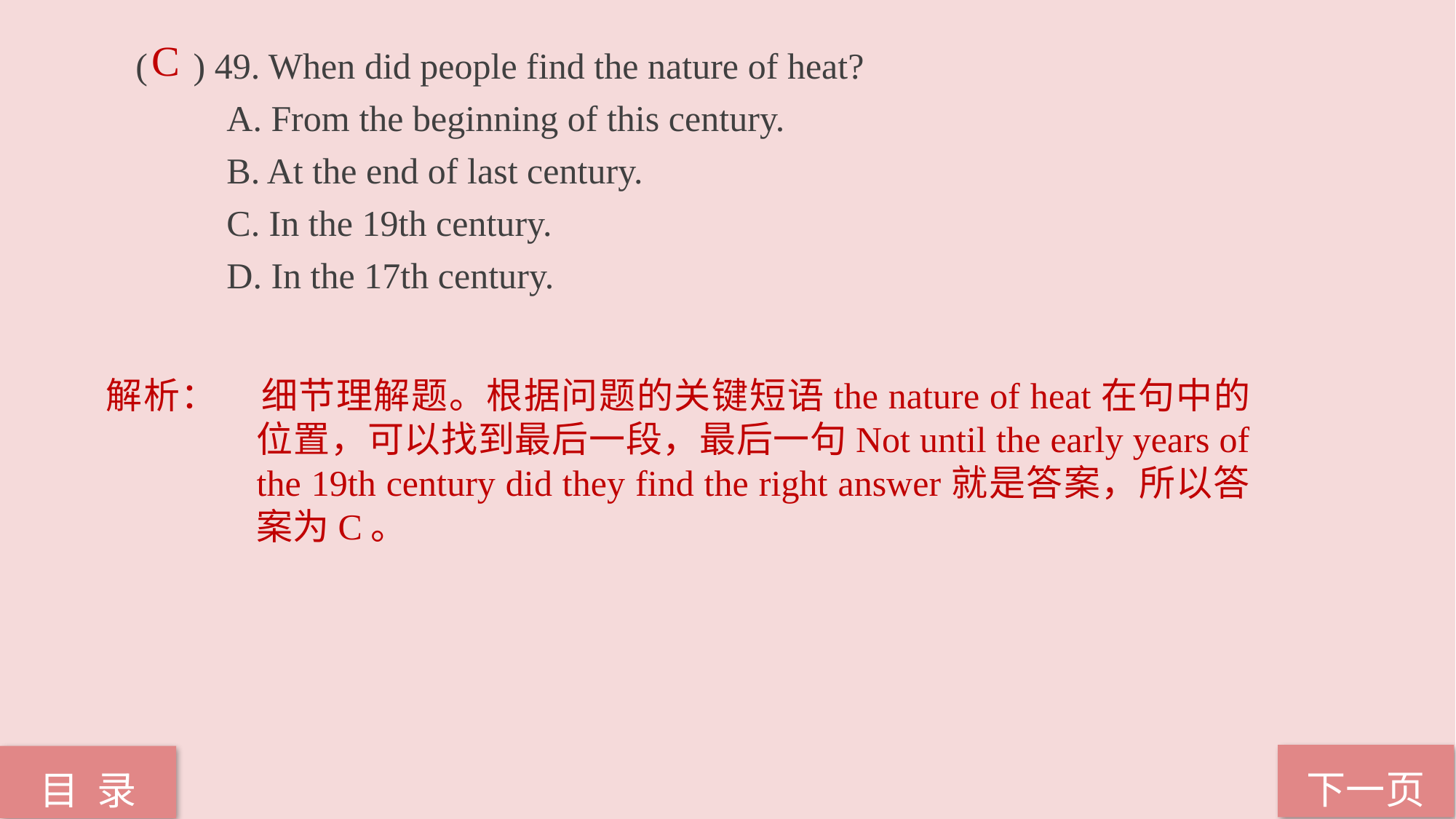

C
(     ) 49. When did people find the nature of heat?
          A. From the beginning of this century.
          B. At the end of last century.
          C. In the 19th century.
          D. In the 17th century.
解析：	细节理解题。根据问题的关键短语the nature of heat在句中的位置，可以找到最后一段，最后一句Not until the early years of the 19th century did they find the right answer就是答案，所以答案为C。